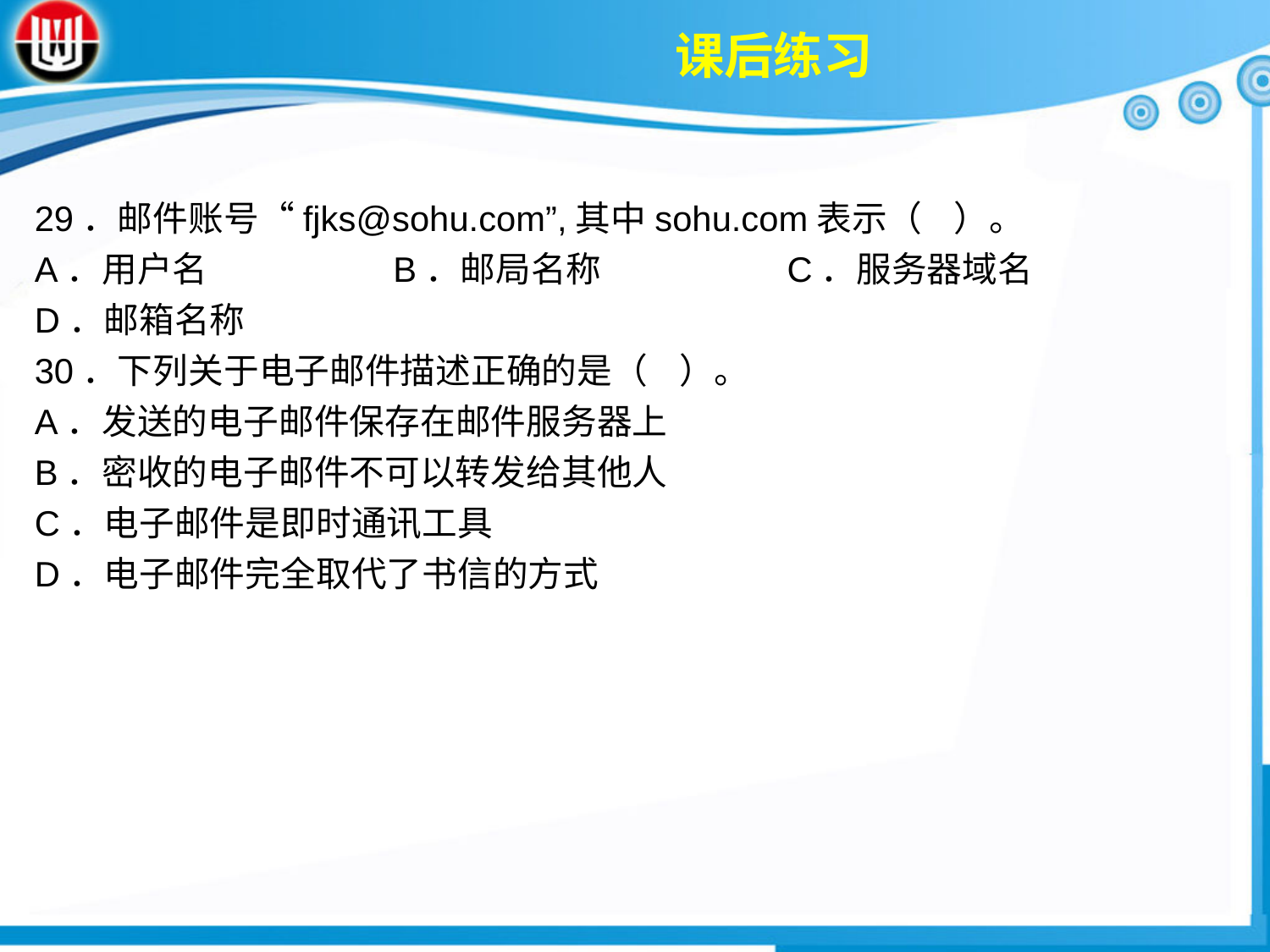

课后练习
29．邮件账号“fjks@sohu.com”,其中sohu.com表示（    ）。
A．用户名　　　　　B．邮局名称　　　　　C．服务器域名　　　　D．邮箱名称
30．下列关于电子邮件描述正确的是（    ）。
A．发送的电子邮件保存在邮件服务器上
B．密收的电子邮件不可以转发给其他人
C．电子邮件是即时通讯工具
D．电子邮件完全取代了书信的方式